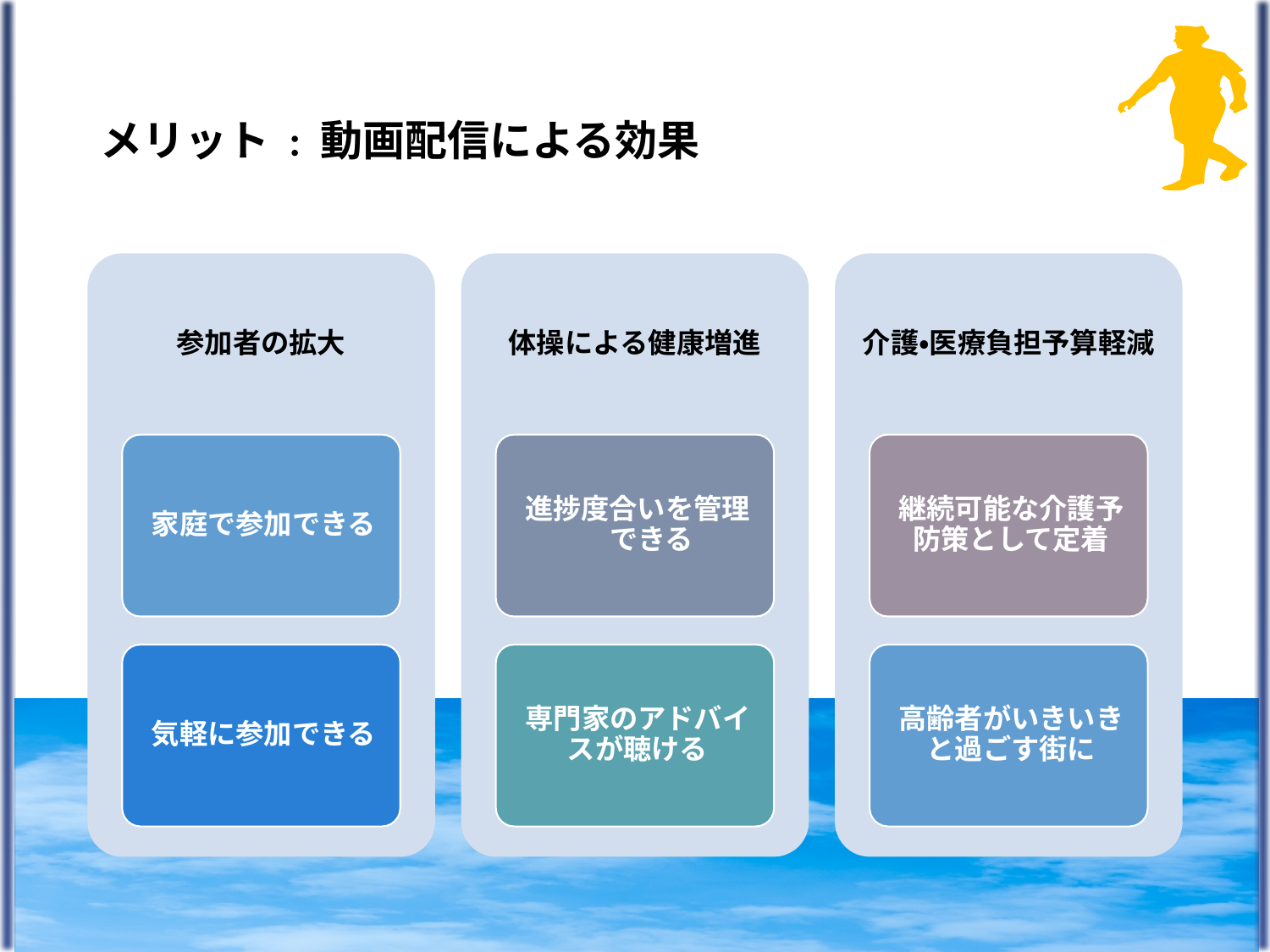

# メリット : 動画配信による効果
参加者の拡大
家庭で参加できる
気軽に参加できる
体操による健康増進
進捗度合いを管理　できる
専門家のアドバイスが聴ける
介護・医療負担予算軽減
継続可能な介護予防策として定着
高齢者がいきいきと過ごす街に